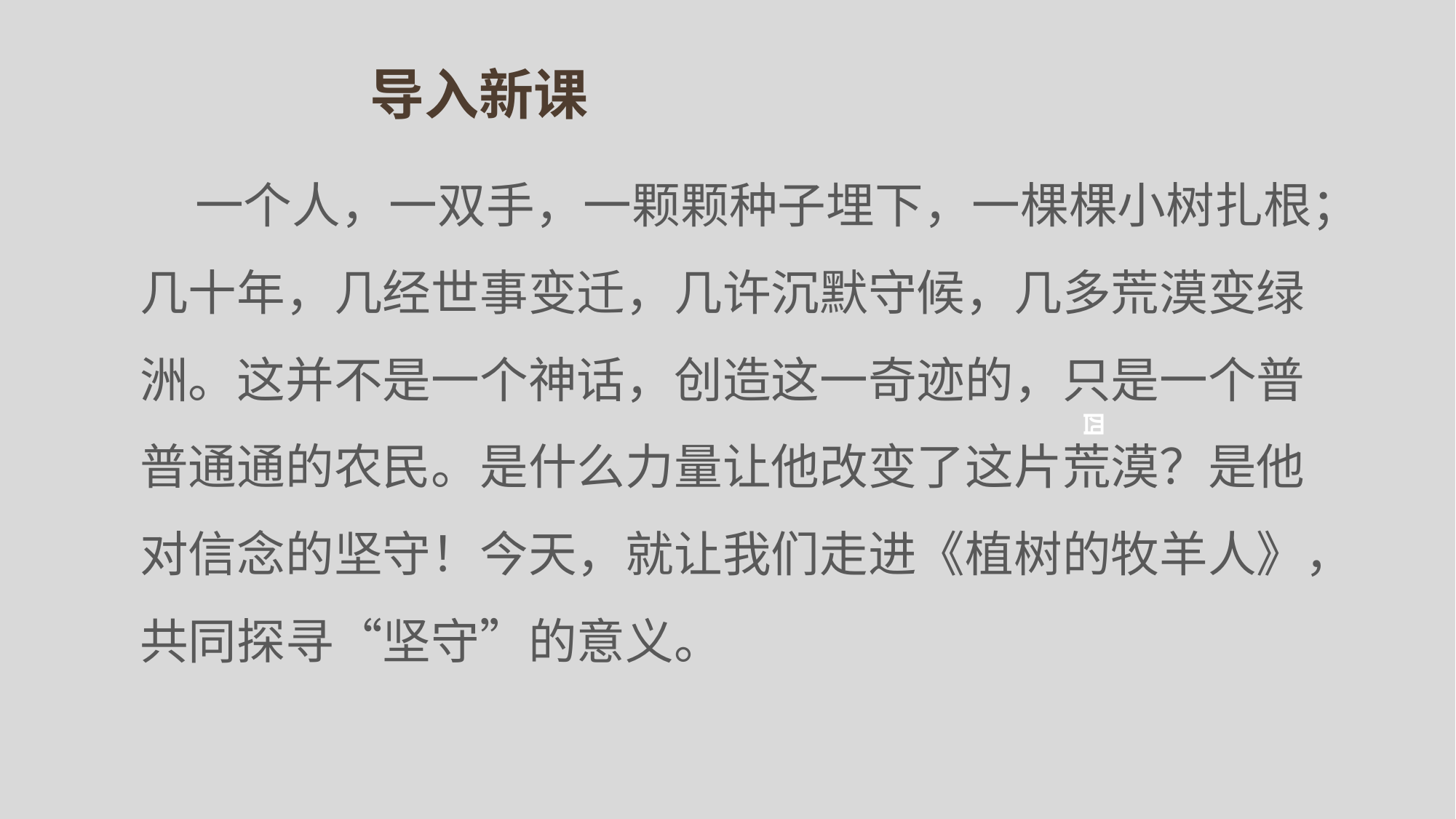

导入新课
    一个人，一双手，一颗颗种子埋下，一棵棵小树扎根；几十年，几经世事变迁，几许沉默守候，几多荒漠变绿洲。这并不是一个神话，创造这一奇迹的，只是一个普普通通的农民。是什么力量让他改变了这片荒漠？是他对信念的坚守！今天，就让我们走进《植树的牧羊人》，共同探寻“坚守”的意义。
四